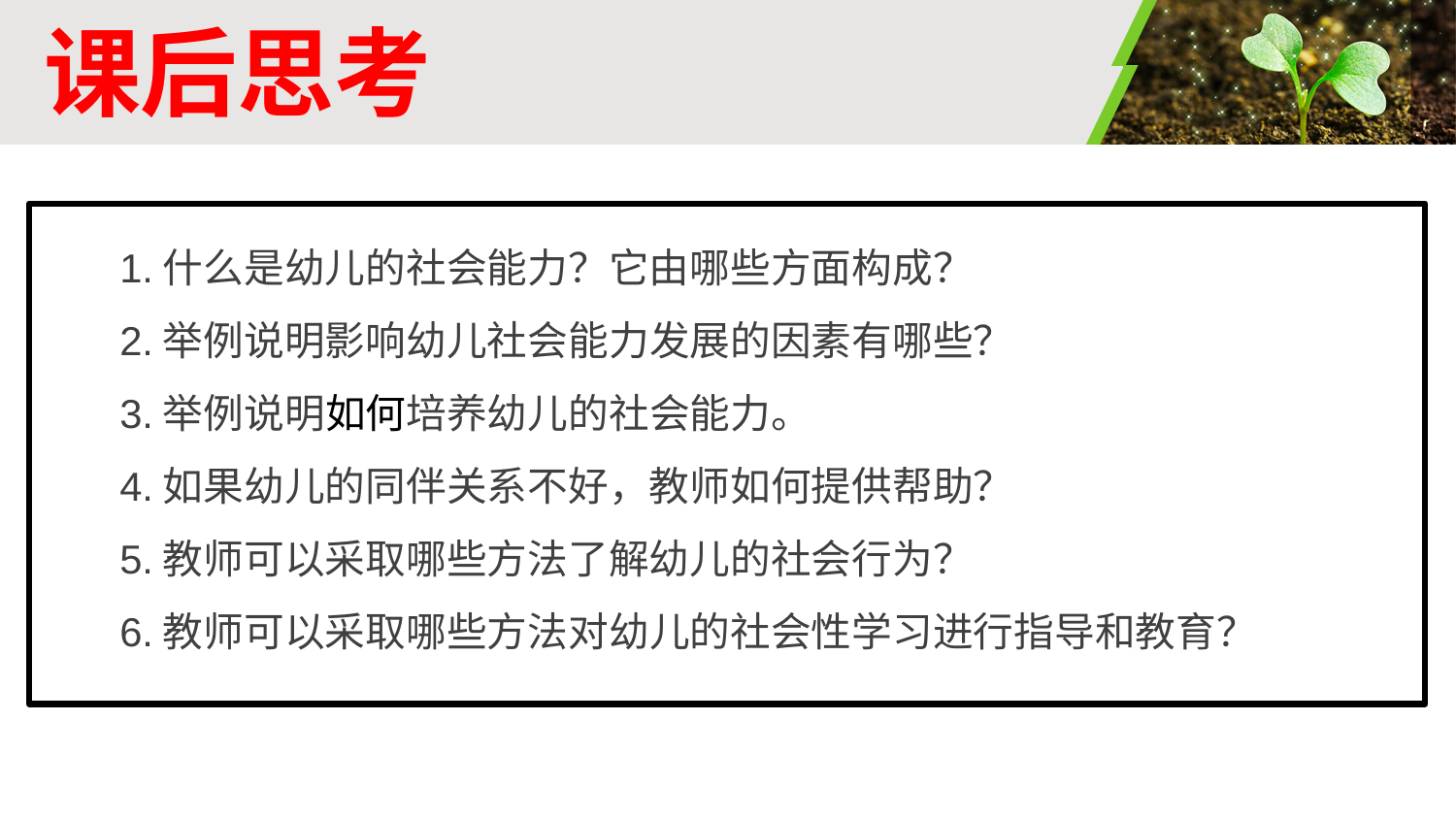

# 课后思考

1.什么是幼儿的社会能力？它由哪些方面构成？
2.举例说明影响幼儿社会能力发展的因素有哪些？
3.举例说明如何培养幼儿的社会能力。
4.如果幼儿的同伴关系不好，教师如何提供帮助？
5.教师可以采取哪些方法了解幼儿的社会行为？
6.教师可以采取哪些方法对幼儿的社会性学习进行指导和教育？